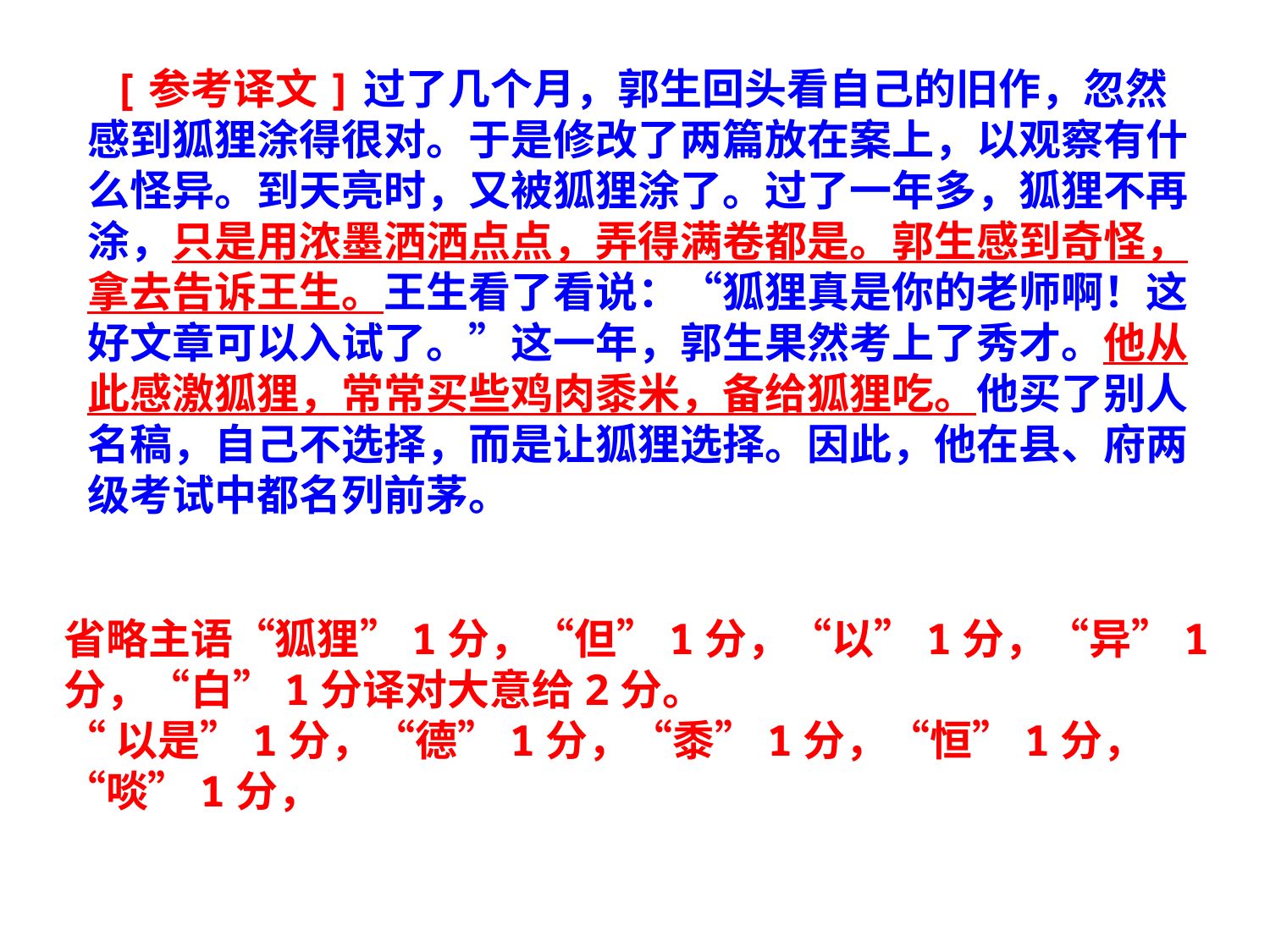

[参考译文]过了几个月，郭生回头看自己的旧作，忽然感到狐狸涂得很对。于是修改了两篇放在案上，以观察有什么怪异。到天亮时，又被狐狸涂了。过了一年多，狐狸不再涂，只是用浓墨洒洒点点，弄得满卷都是。郭生感到奇怪，拿去告诉王生。王生看了看说：“狐狸真是你的老师啊！这好文章可以入试了。”这一年，郭生果然考上了秀才。他从此感激狐狸，常常买些鸡肉黍米，备给狐狸吃。他买了别人名稿，自己不选择，而是让狐狸选择。因此，他在县、府两级考试中都名列前茅。
省略主语“狐狸”1分，“但”1分，“以”1分，“异”1分，“白”1分译对大意给2分。
“以是”1分，“德”1分，“黍”1分，“恒”1分，“啖”1分，